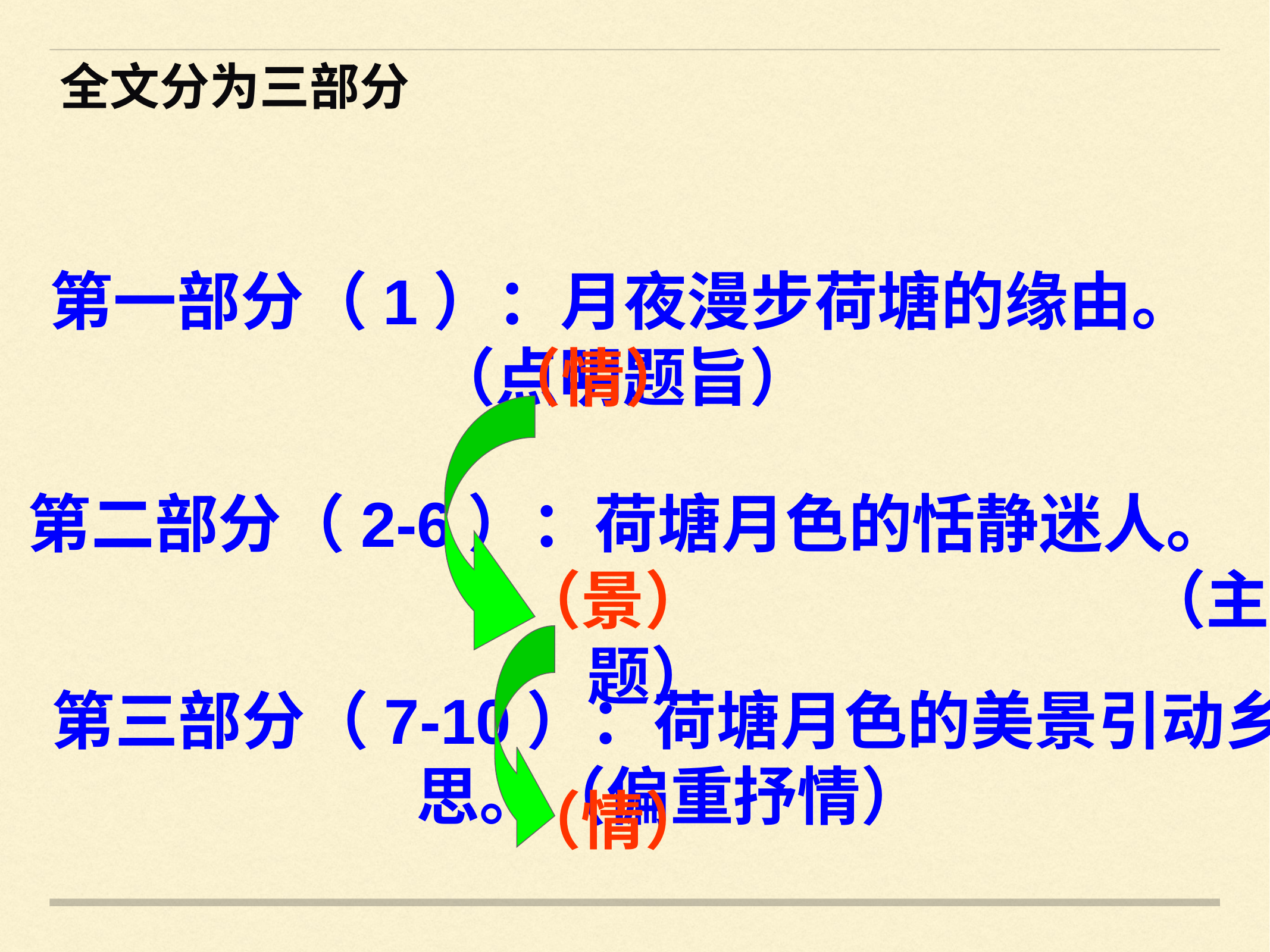

# 全文分为三部分
第一部分（1）：月夜漫步荷塘的缘由。
（点明题旨）
（情）

第二部分（2-6）：荷塘月色的恬静迷人。                                                                                 （主题）
（景）

第三部分（7-10）：荷塘月色的美景引动乡思。（偏重抒情）
（情）